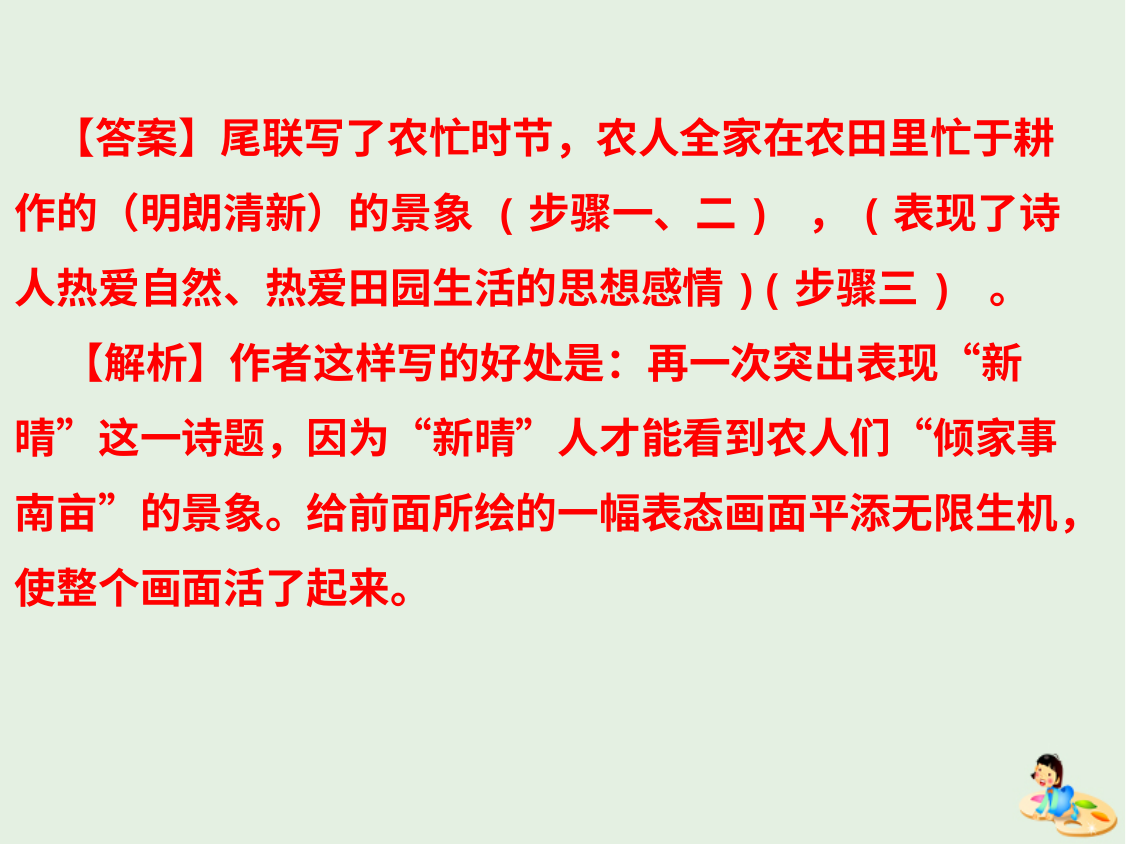

【答案】尾联写了农忙时节，农人全家在农田里忙于耕作的（明朗清新）的景象 (步骤一、二) ，(表现了诗人热爱自然、热爱田园生活的思想感情)(步骤三) 。
    【解析】作者这样写的好处是：再一次突出表现“新晴”这一诗题，因为“新晴”人才能看到农人们“倾家事南亩”的景象。给前面所绘的一幅表态画面平添无限生机，使整个画面活了起来。